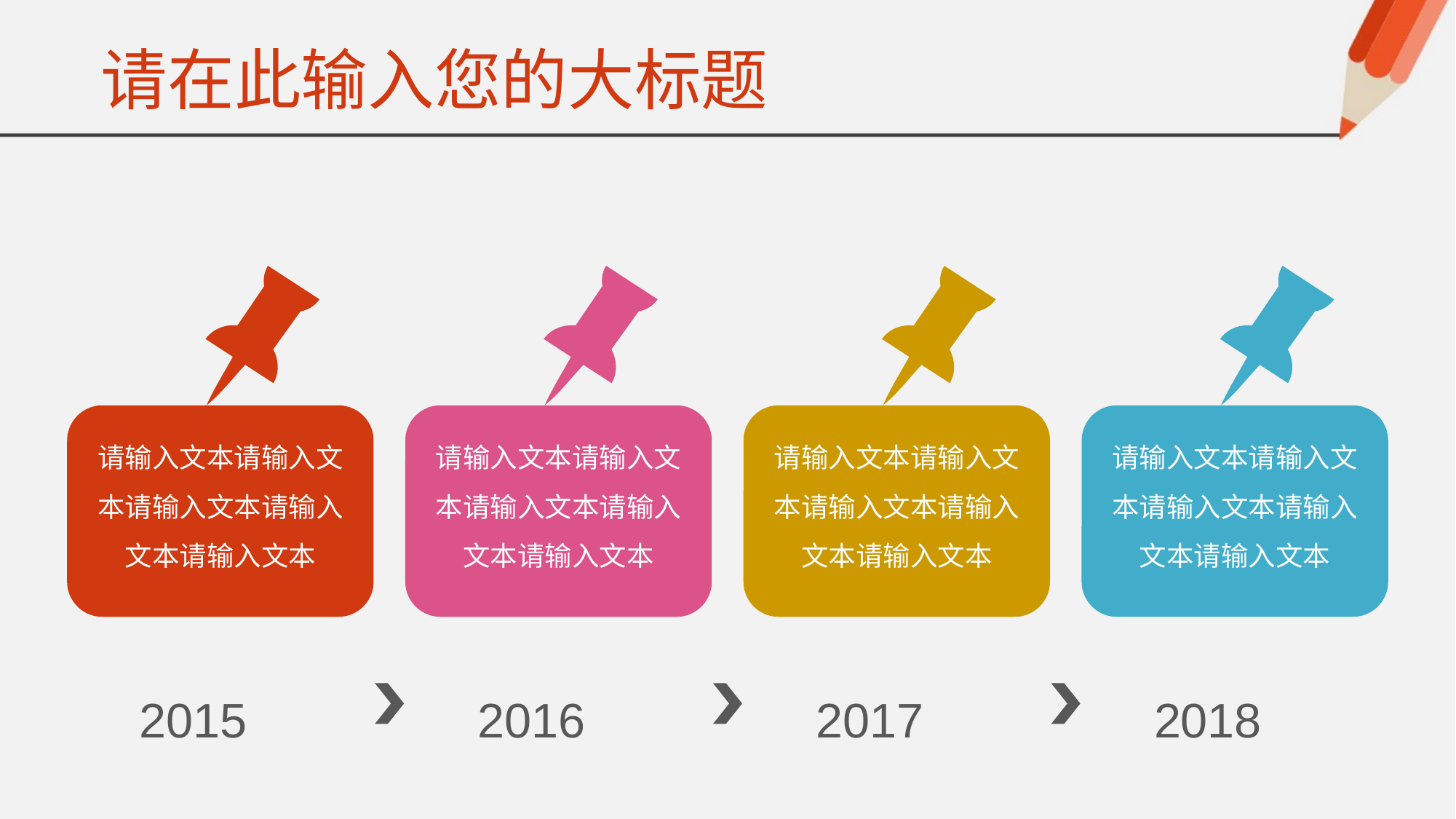

# 请在此输入您的大标题

请输入文本请输入文本请输入文本请输入文本请输入文本
请输入文本请输入文本请输入文本请输入文本请输入文本
请输入文本请输入文本请输入文本请输入文本请输入文本
请输入文本请输入文本请输入文本请输入文本请输入文本
2015
2016
2017
2018